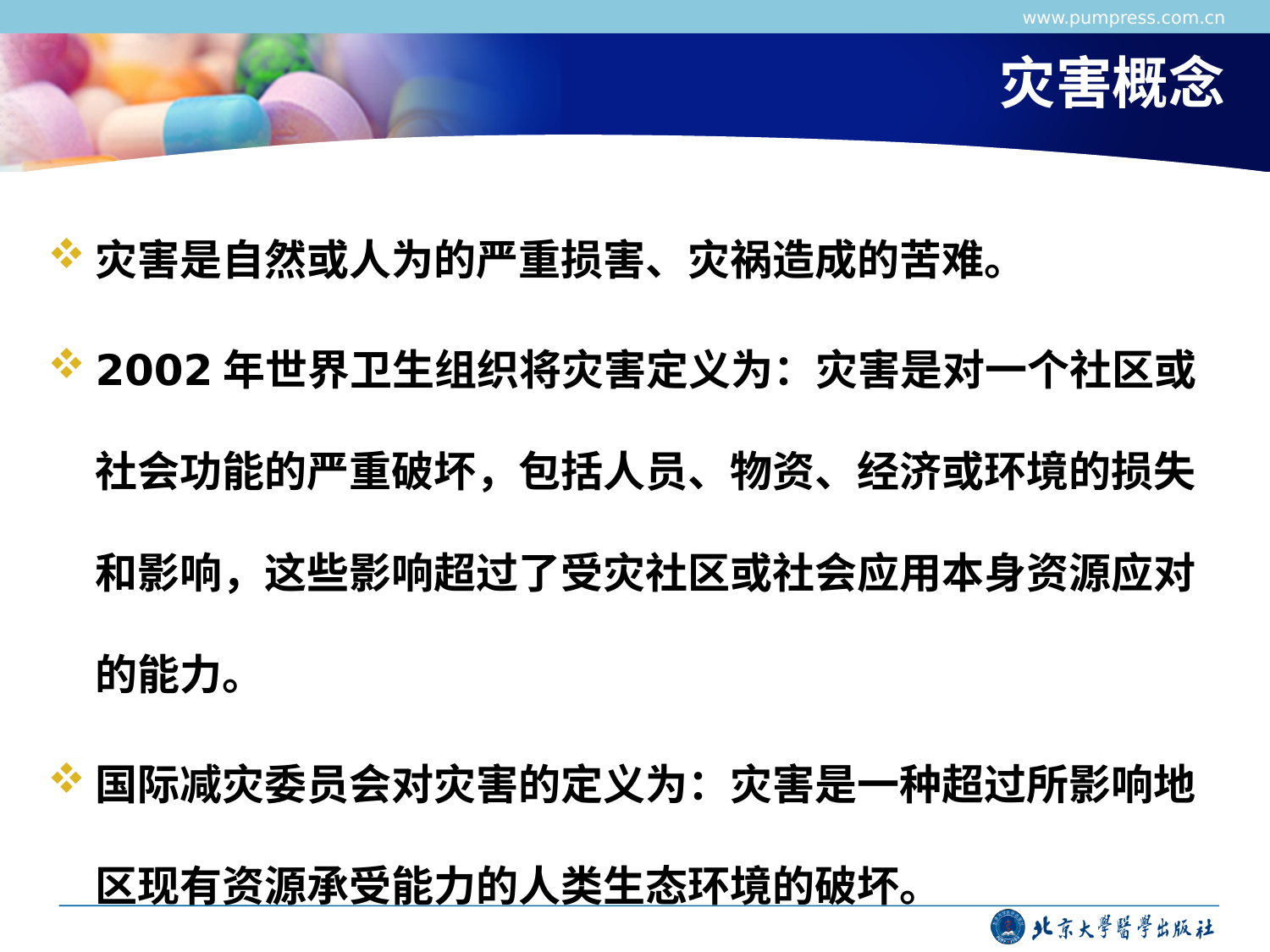

www.pumpress.com.cn
# 灾害概念
灾害是自然或人为的严重损害、灾祸造成的苦难。
2002年世界卫生组织将灾害定义为：灾害是对一个社区或社会功能的严重破坏，包括人员、物资、经济或环境的损失和影响，这些影响超过了受灾社区或社会应用本身资源应对的能力。
国际减灾委员会对灾害的定义为：灾害是一种超过所影响地区现有资源承受能力的人类生态环境的破坏。